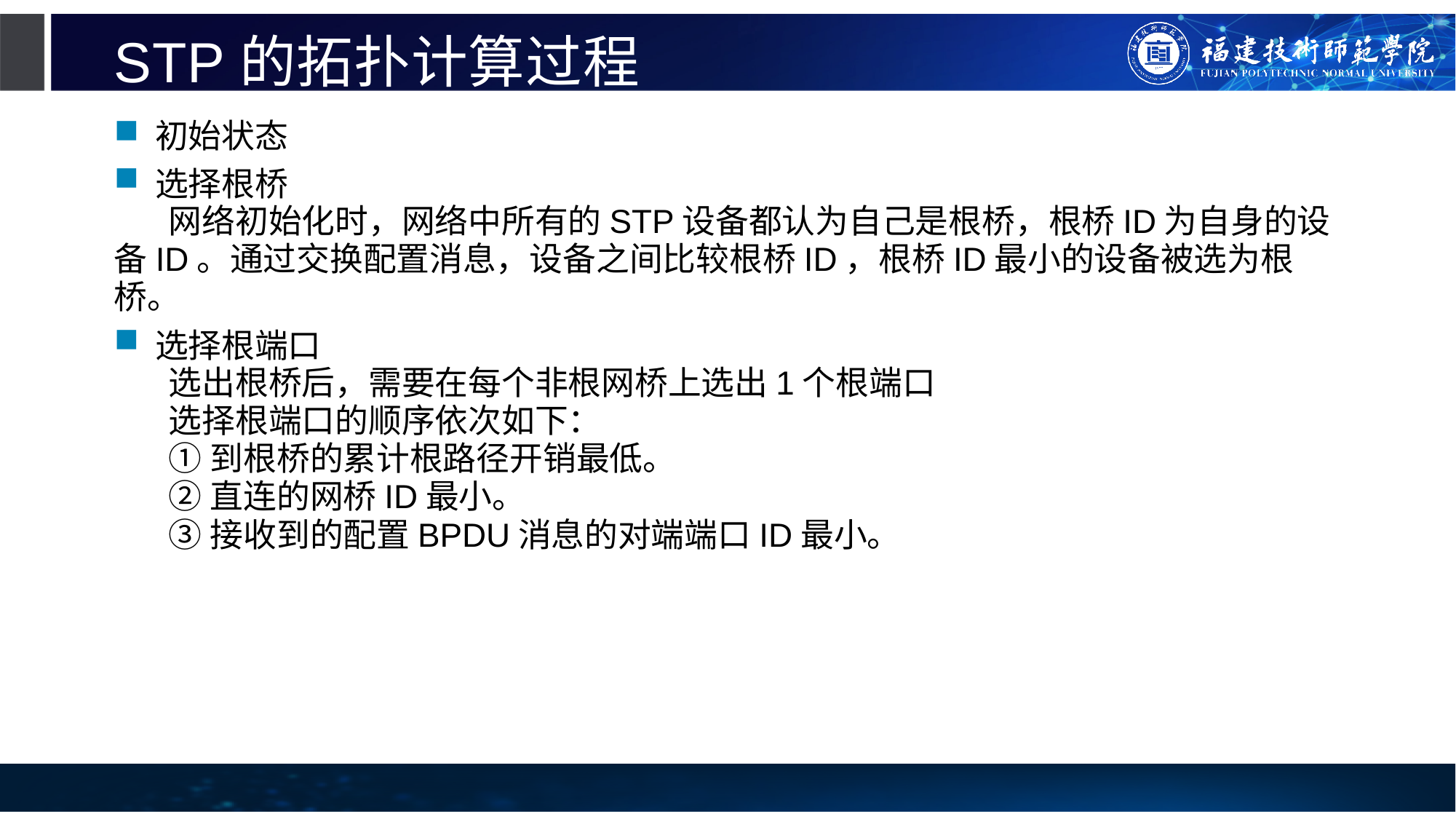

# STP的拓扑计算过程
初始状态
选择根桥
网络初始化时，网络中所有的STP设备都认为自己是根桥，根桥ID为自身的设备ID。通过交换配置消息，设备之间比较根桥ID，根桥ID最小的设备被选为根桥。
选择根端口
选出根桥后，需要在每个非根网桥上选出1个根端口
选择根端口的顺序依次如下：
①到根桥的累计根路径开销最低。
②直连的网桥ID最小。
③接收到的配置BPDU消息的对端端口ID最小。